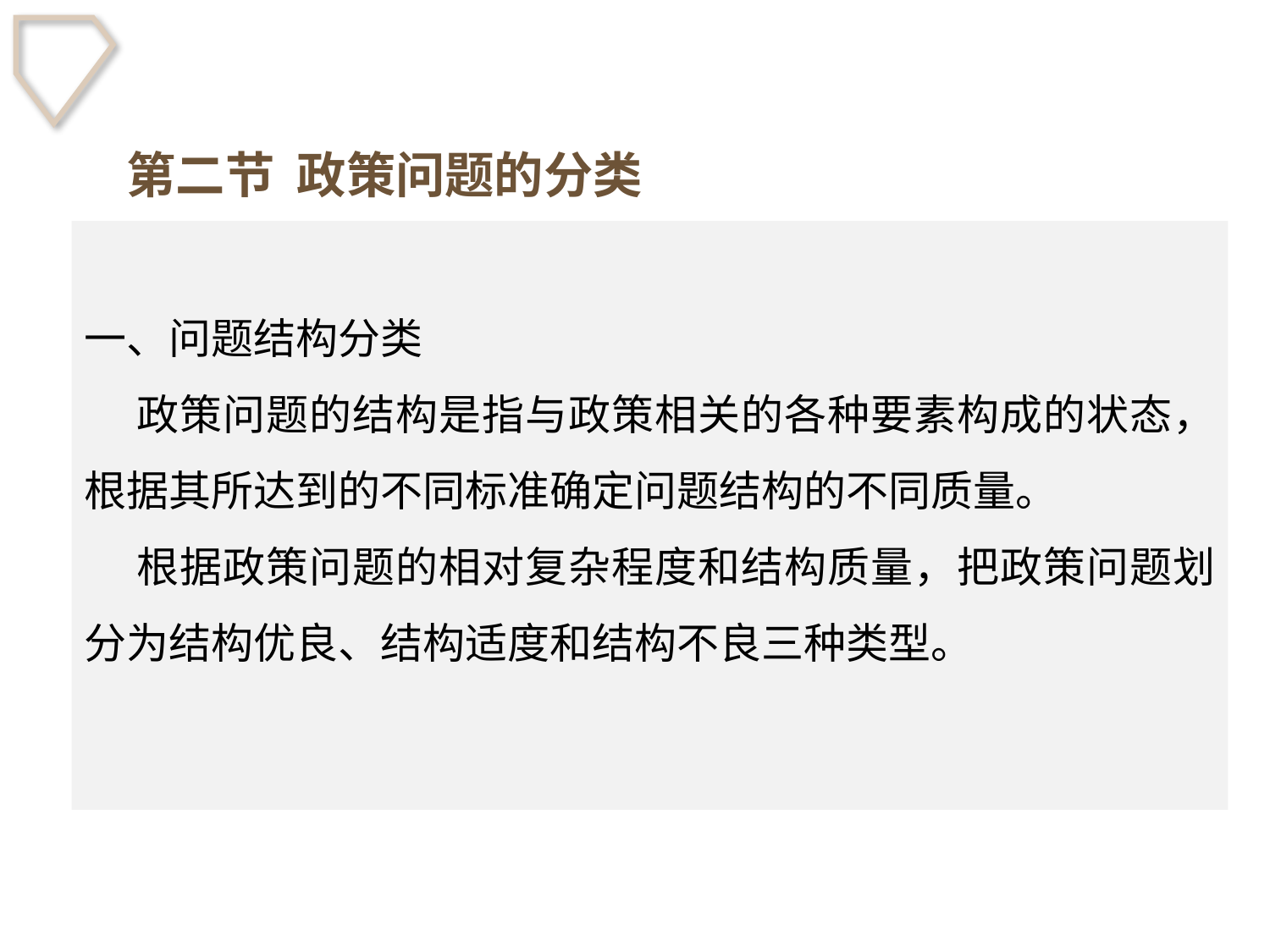

第二节  政策问题的分类
一、问题结构分类
    政策问题的结构是指与政策相关的各种要素构成的状态，根据其所达到的不同标准确定问题结构的不同质量。
    根据政策问题的相对复杂程度和结构质量，把政策问题划分为结构优良、结构适度和结构不良三种类型。